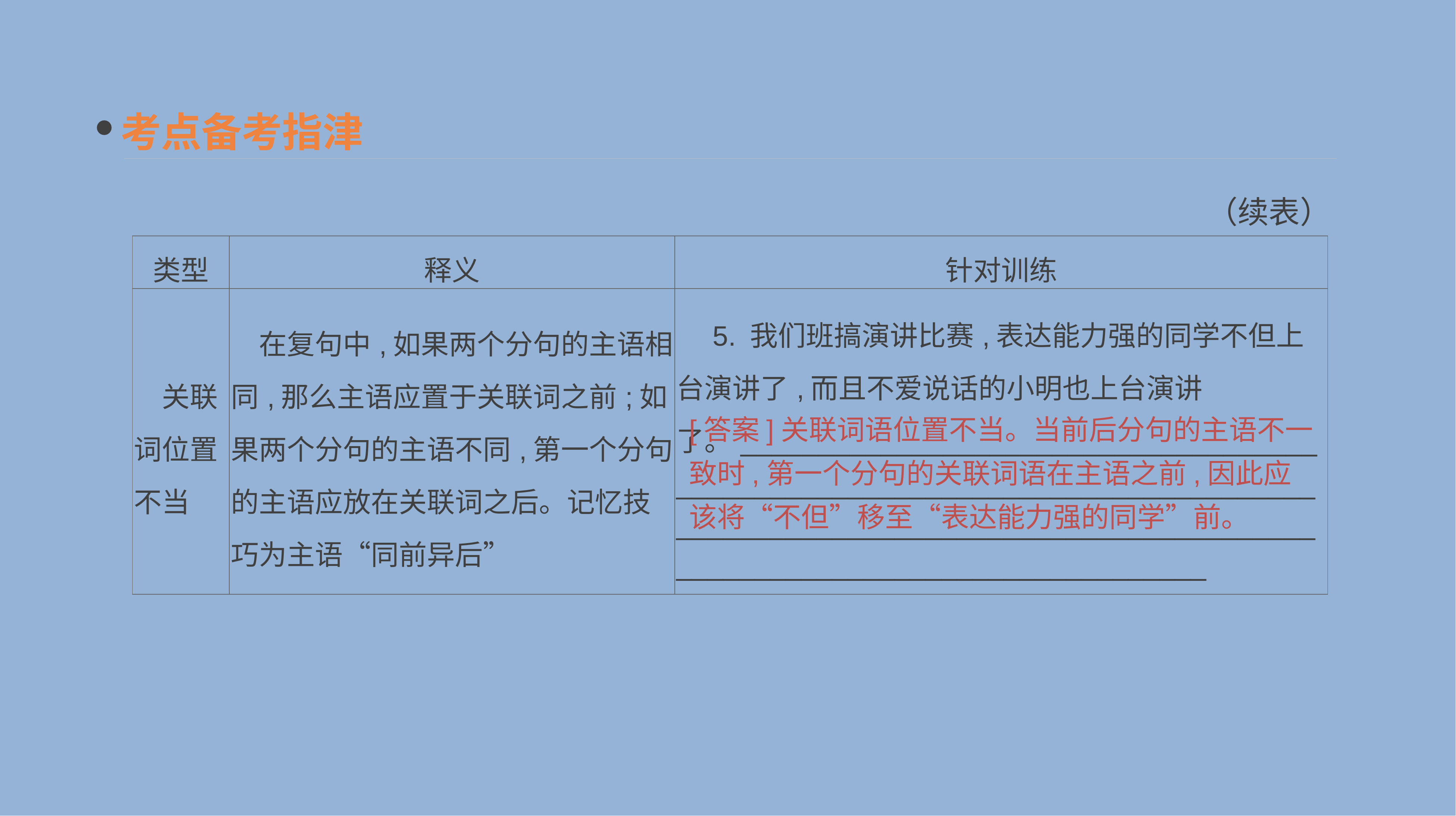

考点备考指津

（续表）
| 类型 | 释义 | 针对训练 |
| --- | --- | --- |
| 关联词位置不当 | 在复句中,如果两个分句的主语相同,那么主语应置于关联词之前;如果两个分句的主语不同,第一个分句的主语应放在关联词之后。记忆技巧为主语“同前异后” | 5. 我们班搞演讲比赛,表达能力强的同学不但上台演讲了,而且不爱说话的小明也上台演讲了。\_\_\_\_\_\_\_\_\_\_\_\_\_\_\_\_\_\_\_\_\_\_\_\_\_\_\_\_\_\_\_\_\_\_\_\_\_\_\_\_\_\_\_\_\_\_\_\_\_\_\_\_\_\_\_\_\_\_\_\_\_\_\_\_\_\_\_\_\_\_\_\_\_\_\_\_\_\_\_\_\_\_\_\_\_\_\_\_\_\_\_\_\_\_\_\_\_\_\_\_\_\_\_\_\_\_\_\_\_\_\_\_\_\_\_\_\_\_\_\_\_\_\_\_\_\_\_\_\_\_\_\_\_\_\_\_\_\_\_\_\_\_\_\_\_\_\_\_\_\_\_\_\_ |
[答案]关联词语位置不当。当前后分句的主语不一致时,第一个分句的关联词语在主语之前,因此应该将“不但”移至“表达能力强的同学”前。